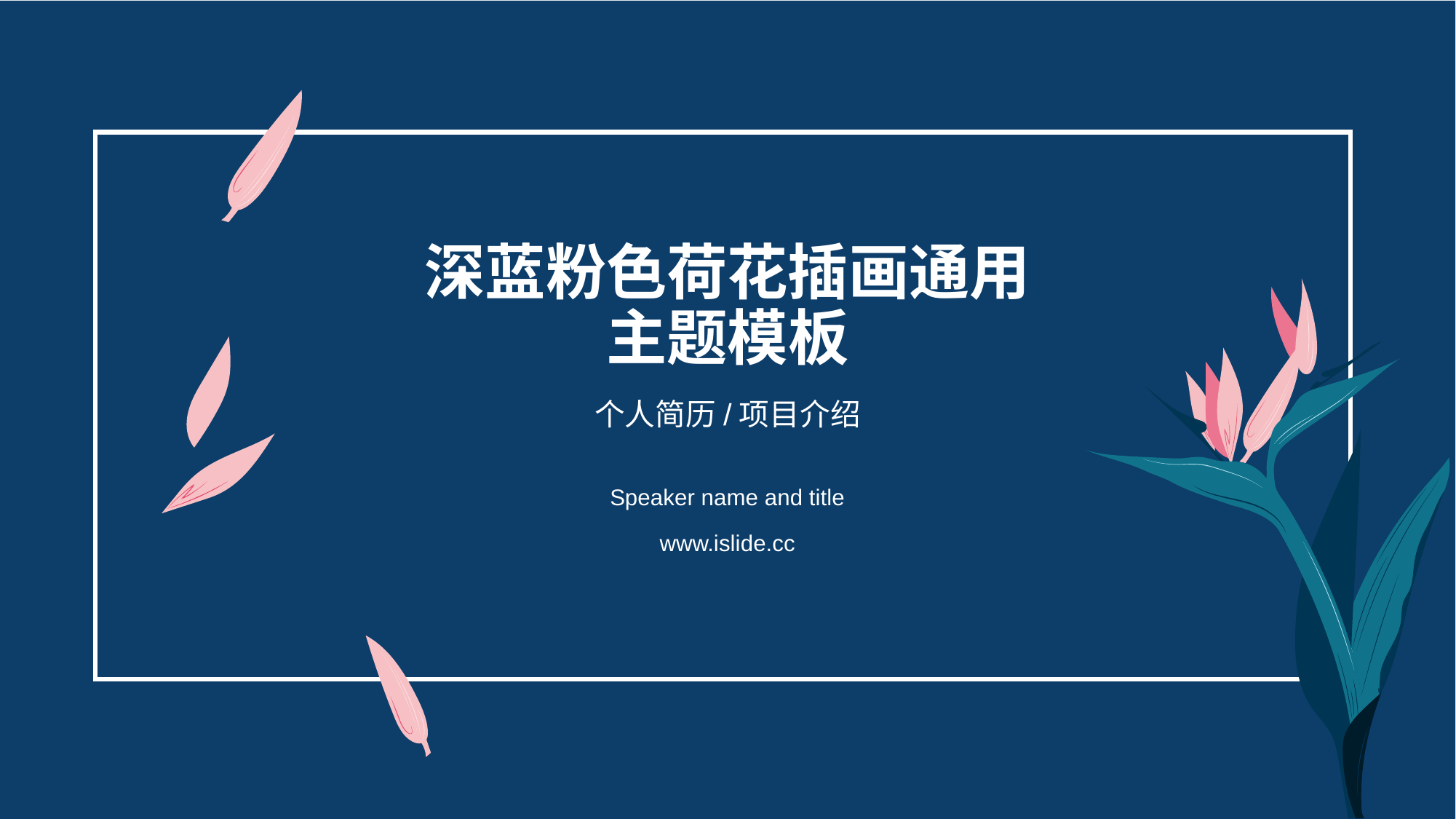

# 深蓝粉色荷花插画通用 主题模板
个人简历/项目介绍
Speaker name and title
www.islide.cc